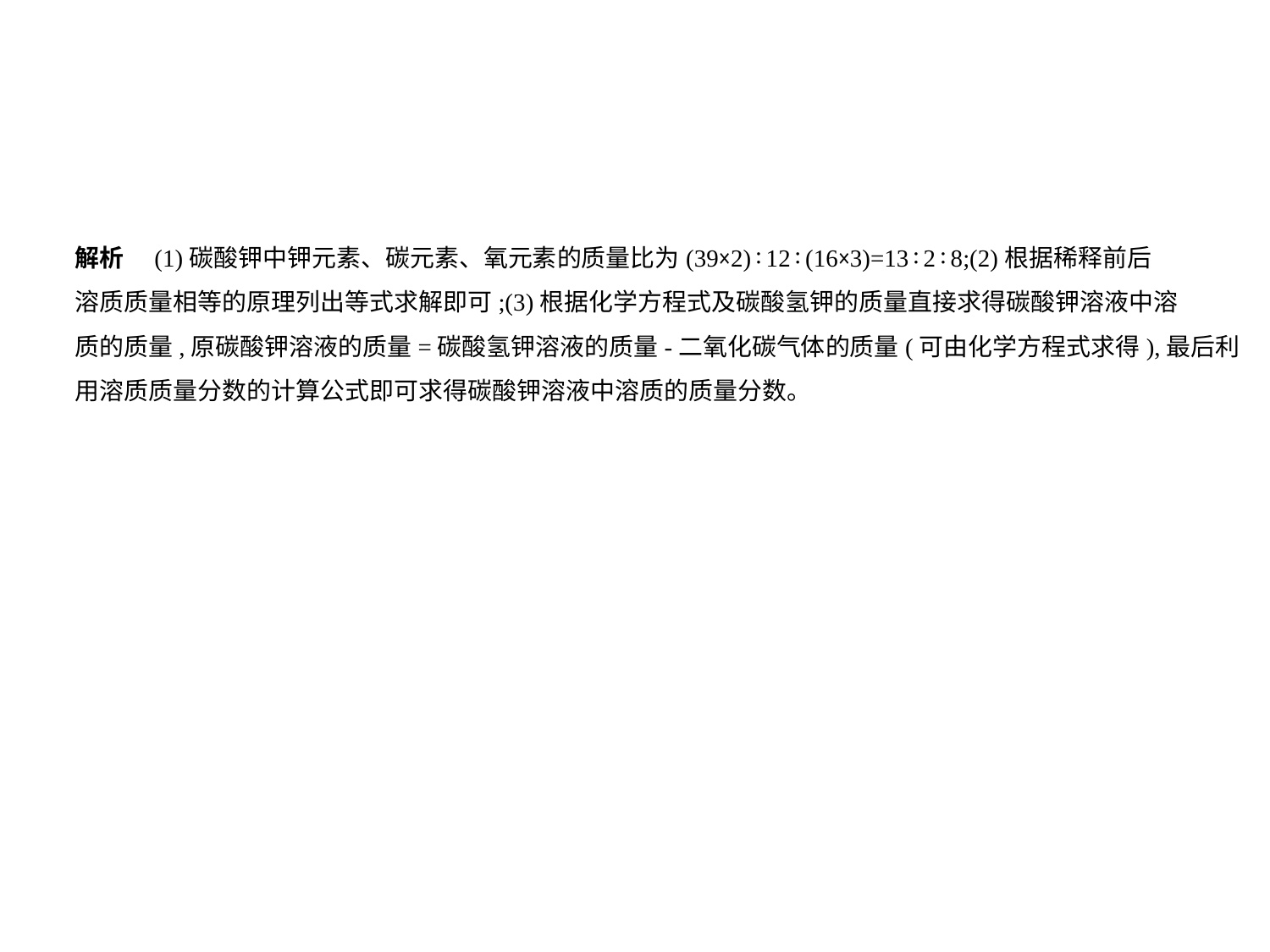

解析　(1)碳酸钾中钾元素、碳元素、氧元素的质量比为(39×2)∶12∶(16×3)=13∶2∶8;(2)根据稀释前后
溶质质量相等的原理列出等式求解即可;(3)根据化学方程式及碳酸氢钾的质量直接求得碳酸钾溶液中溶
质的质量,原碳酸钾溶液的质量=碳酸氢钾溶液的质量-二氧化碳气体的质量(可由化学方程式求得),最后利
用溶质质量分数的计算公式即可求得碳酸钾溶液中溶质的质量分数。